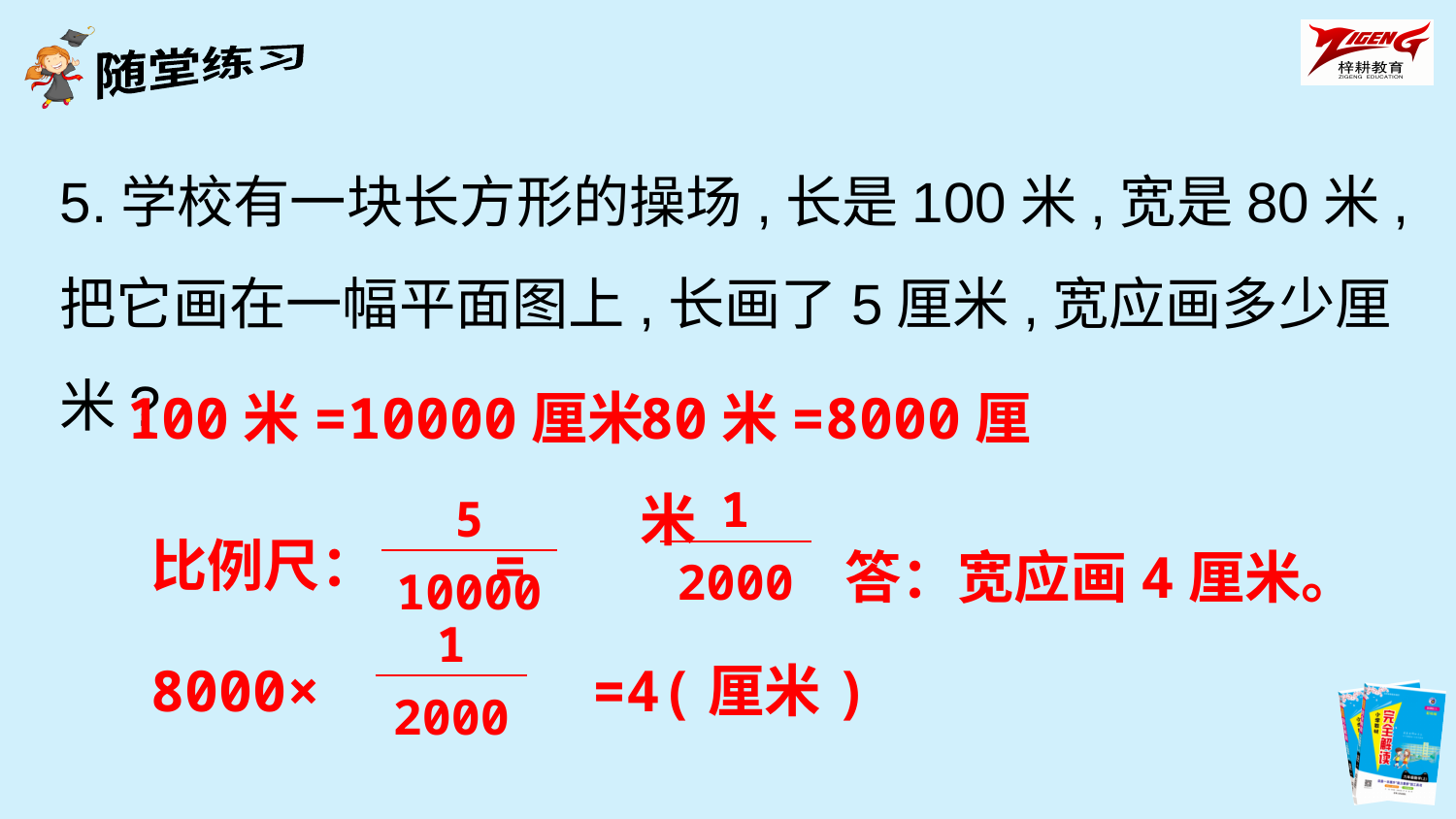

5.学校有一块长方形的操场,长是100米,宽是80米,把它画在一幅平面图上,长画了5厘米,宽应画多少厘米?
100米=10000厘米
80米=8000厘米
| 1 |
| --- |
| 2000 |
| 5 |
| --- |
| 10000 |
比例尺：        =
答：宽应画4厘米。
| 1 |
| --- |
| 2000 |
8000×        =4(厘米)